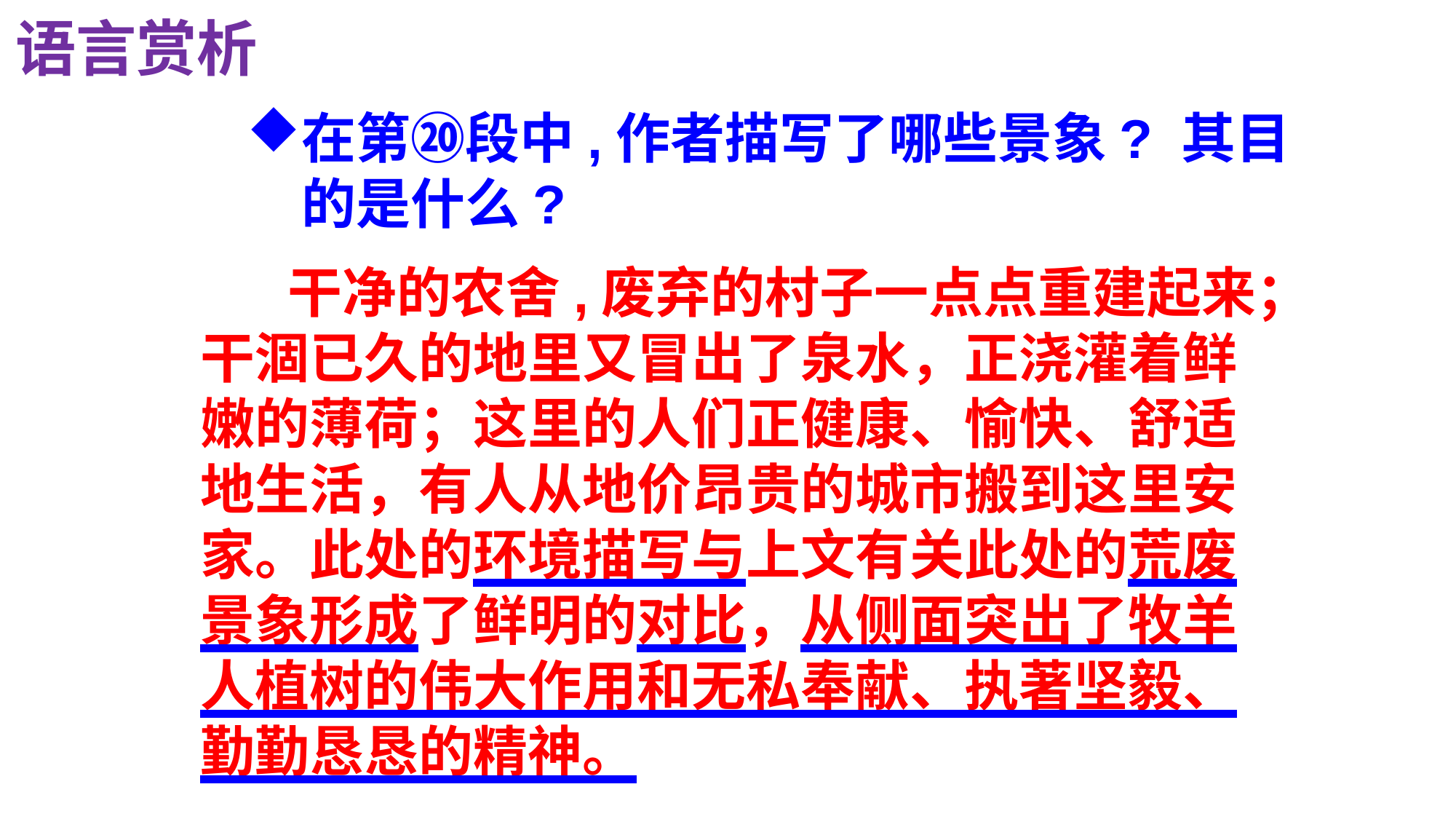

语言赏析
在第⑳段中,作者描写了哪些景象? 其目的是什么?
      干净的农舍,废弃的村子一点点重建起来；干涸已久的地里又冒出了泉水，正浇灌着鲜嫩的薄荷；这里的人们正健康、愉快、舒适地生活，有人从地价昂贵的城市搬到这里安家。此处的环境描写与上文有关此处的荒废景象形成了鲜明的对比，从侧面突出了牧羊人植树的伟大作用和无私奉献、执著坚毅、勤勤恳恳的精神。